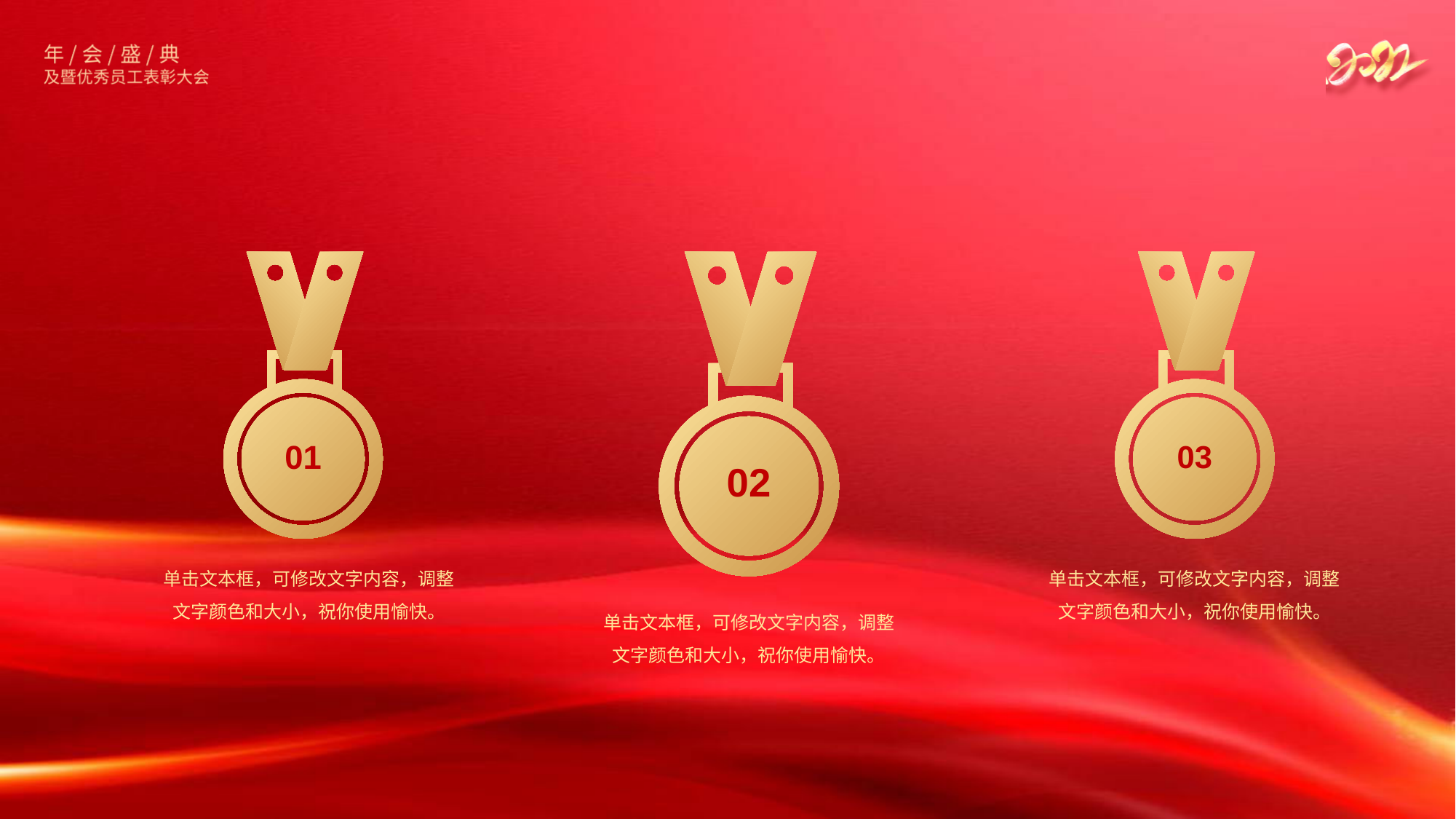

01
03
02
单击文本框，可修改文字内容，调整文字颜色和大小，祝你使用愉快。
单击文本框，可修改文字内容，调整文字颜色和大小，祝你使用愉快。
单击文本框，可修改文字内容，调整文字颜色和大小，祝你使用愉快。